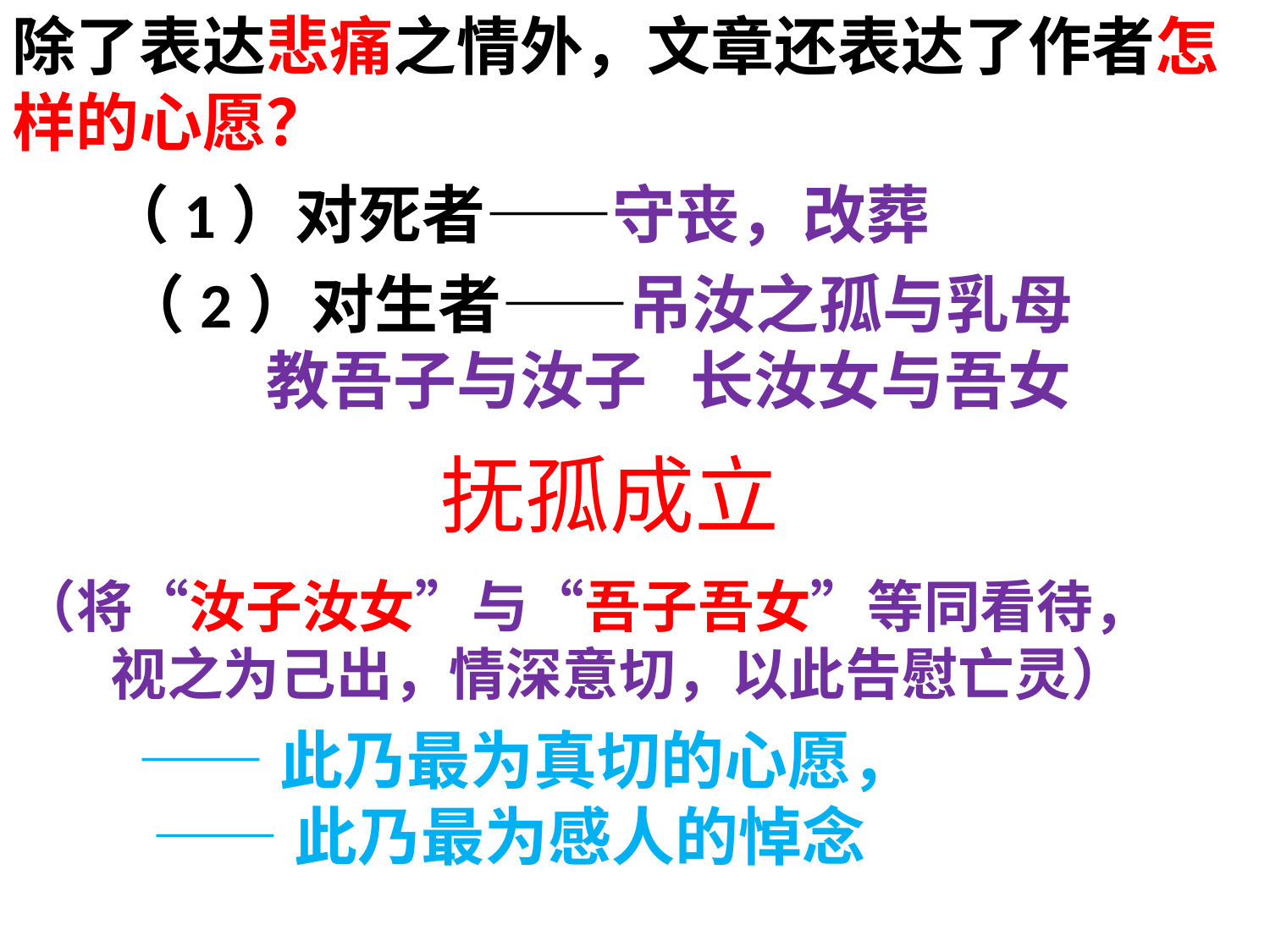

除了表达悲痛之情外，文章还表达了作者怎样的心愿？
（1）对死者——守丧，改葬
（2）对生者——吊汝之孤与乳母
         教吾子与汝子   长汝女与吾女

抚孤成立
（将“汝子汝女”与“吾子吾女”等同看待，
      视之为己出，情深意切，以此告慰亡灵）
 ——此乃最为真切的心愿，
  ——此乃最为感人的悼念